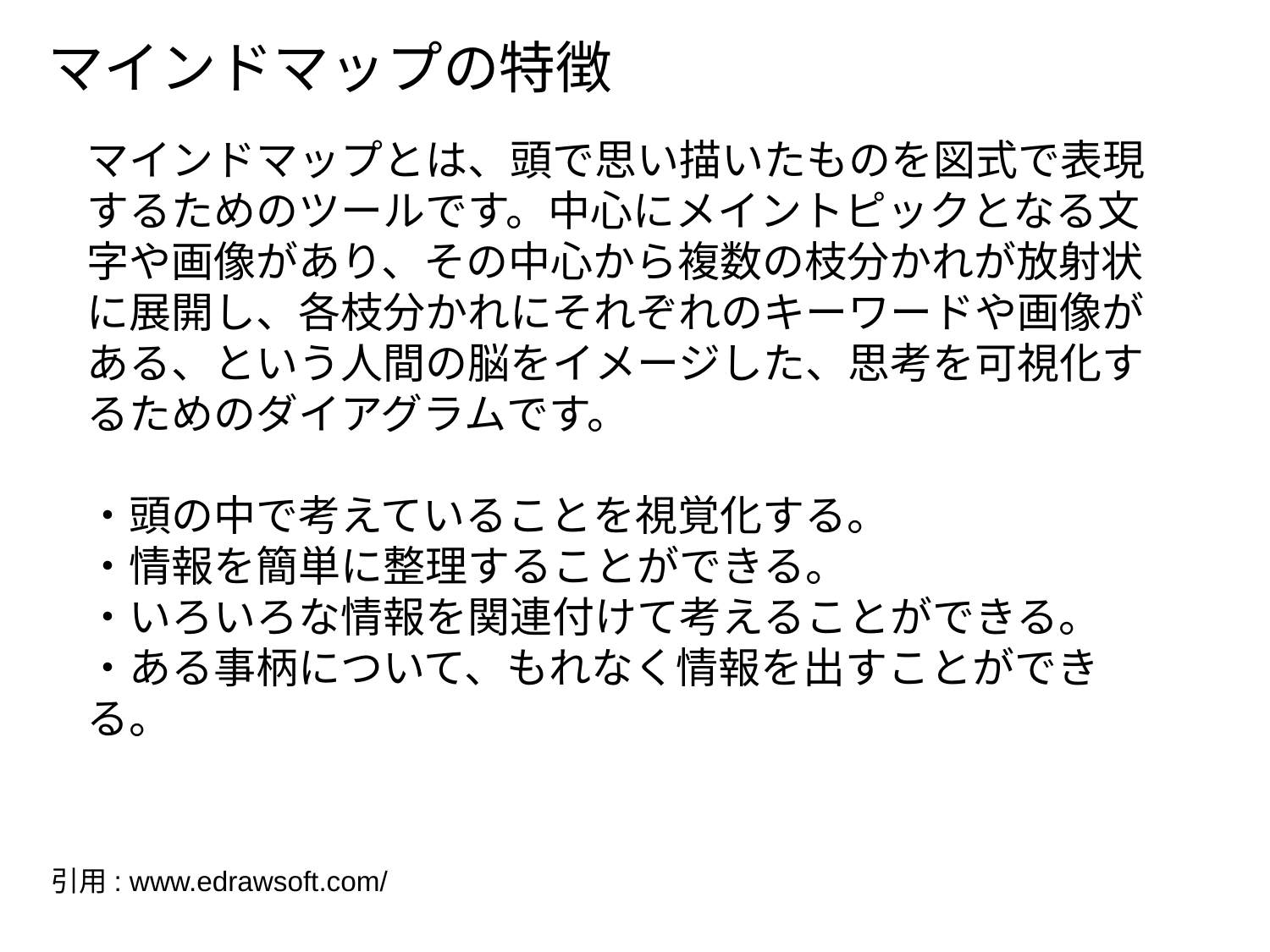

マインドマップの特徴
マインドマップとは、頭で思い描いたものを図式で表現するためのツールです。中心にメイントピックとなる文字や画像があり、その中心から複数の枝分かれが放射状に展開し、各枝分かれにそれぞれのキーワードや画像がある、という人間の脳をイメージした、思考を可視化するためのダイアグラムです。

・頭の中で考えていることを視覚化する。
・情報を簡単に整理することができる。
・いろいろな情報を関連付けて考えることができる。
・ある事柄について、もれなく情報を出すことができる。
引用: www.edrawsoft.com/